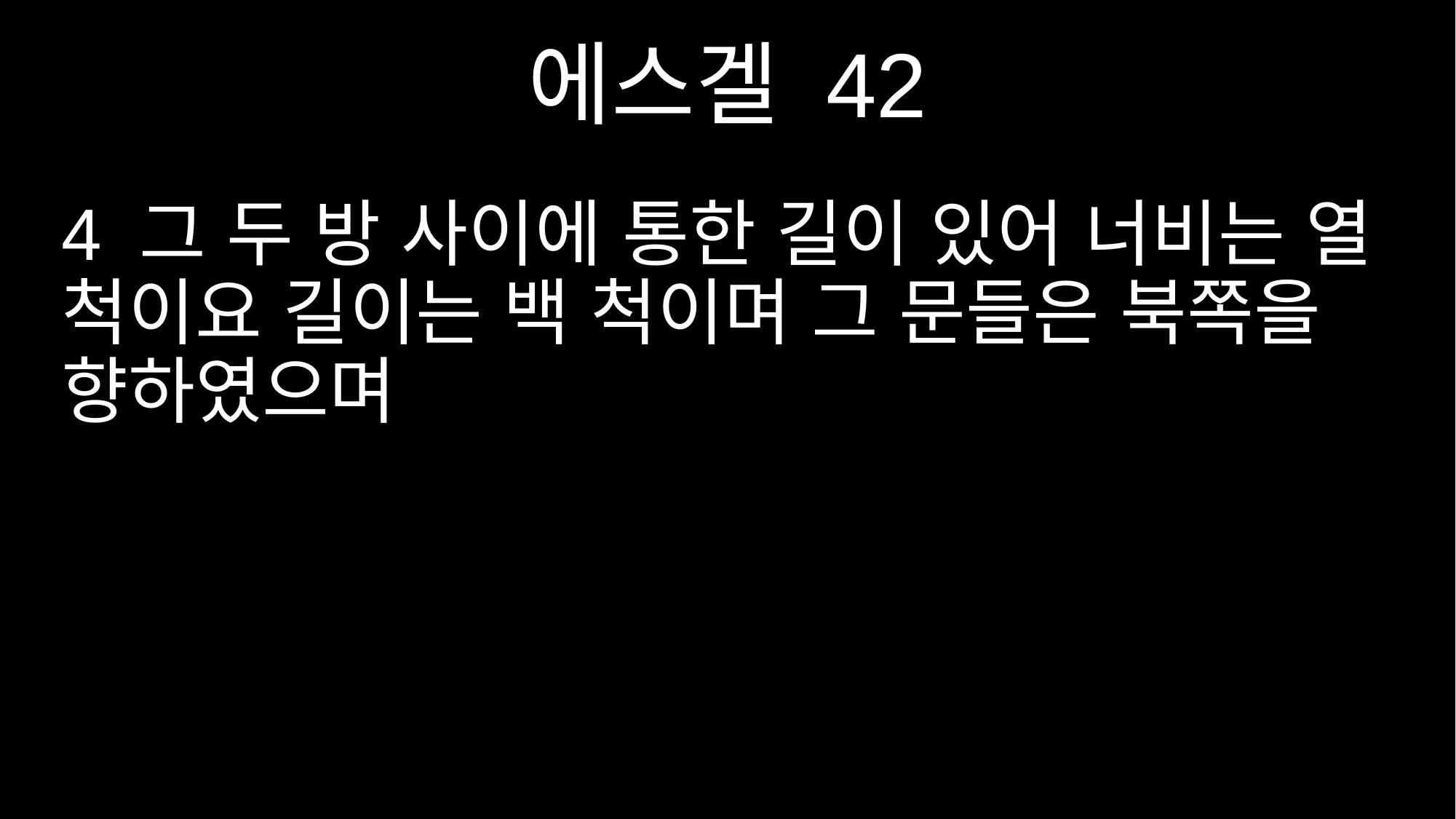

에스겔 42
4 그 두 방 사이에 통한 길이 있어 너비는 열 척이요 길이는 백 척이며 그 문들은 북쪽을 향하였으며